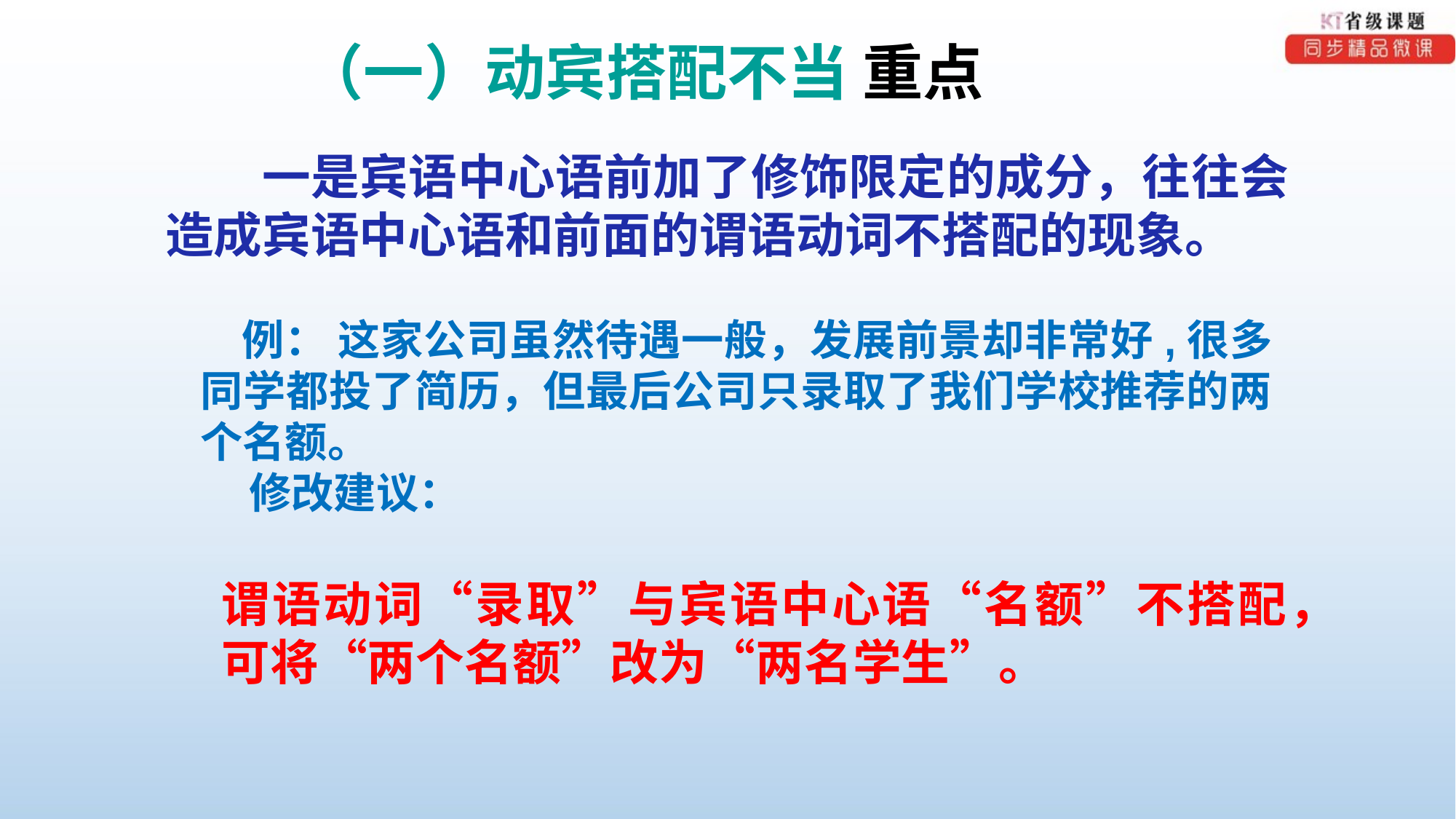

（一）动宾搭配不当 重点
一是宾语中心语前加了修饰限定的成分，往往会造成宾语中心语和前面的谓语动词不搭配的现象。

   例： 这家公司虽然待遇一般，发展前景却非常好,很多同学都投了简历，但最后公司只录取了我们学校推荐的两个名额。
    修改建议：
谓语动词“录取”与宾语中心语“名额”不搭配，可将“两个名额”改为“两名学生”。